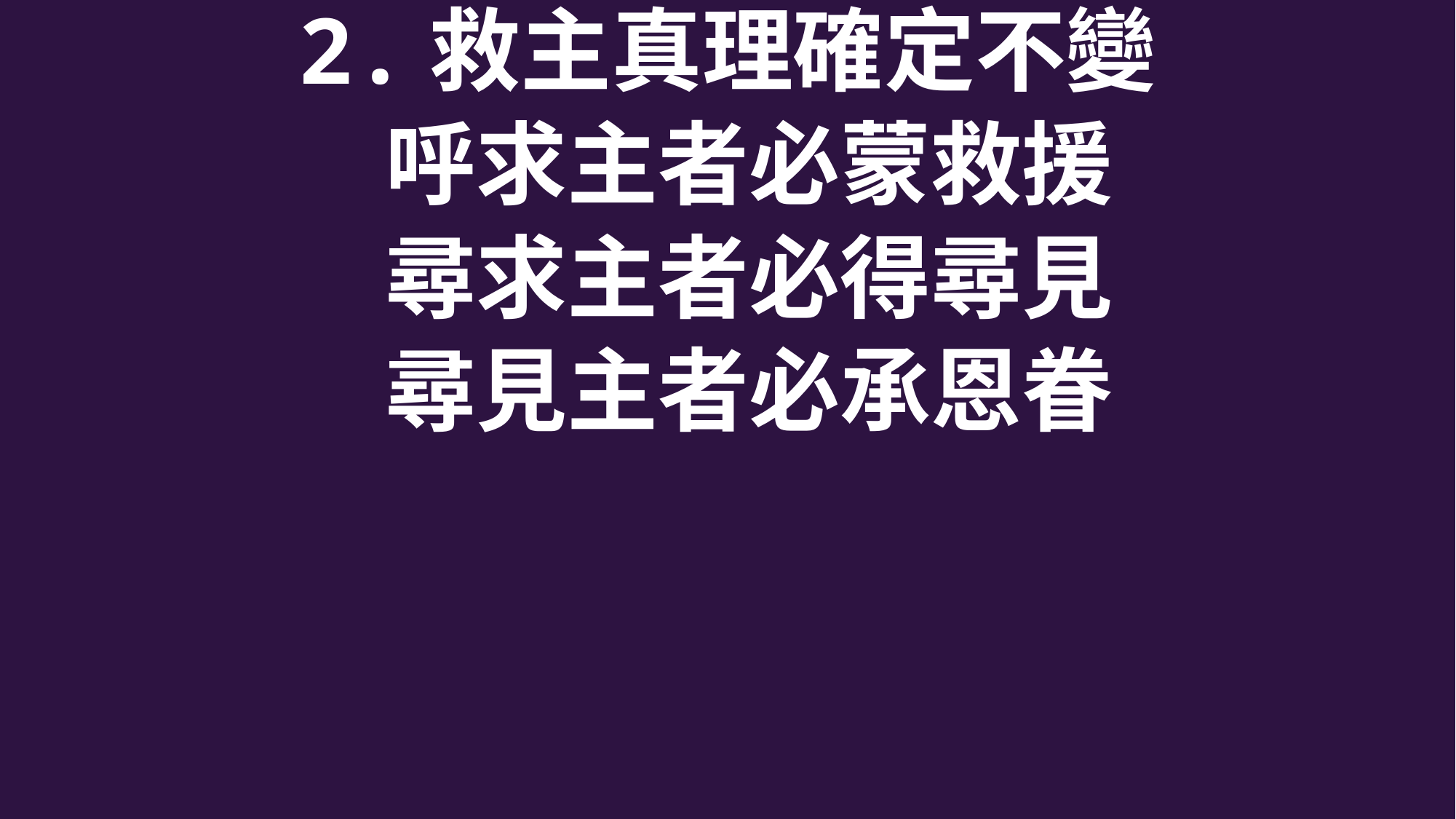

2.救主真理確定不變
 呼求主者必蒙救援
 尋求主者必得尋見
 尋見主者必承恩眷